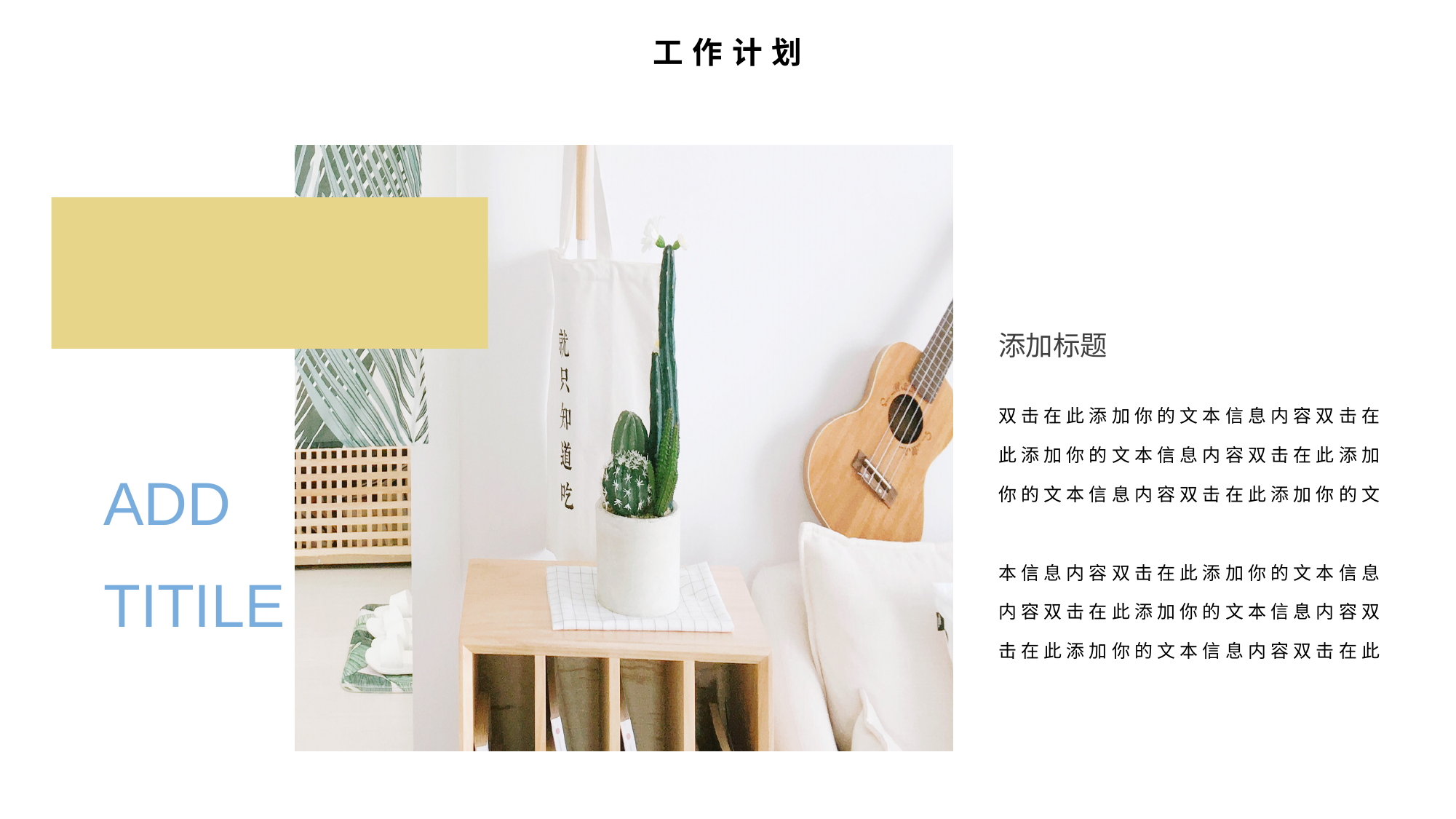

工作计划

添加标题
双击在此添加你的文本信息内容双击在此添加你的文本信息内容双击在此添加你的文本信息内容双击在此添加你的文

本信息内容双击在此添加你的文本信息内容双击在此添加你的文本信息内容双击在此添加你的文本信息内容双击在此
ADD TITILE